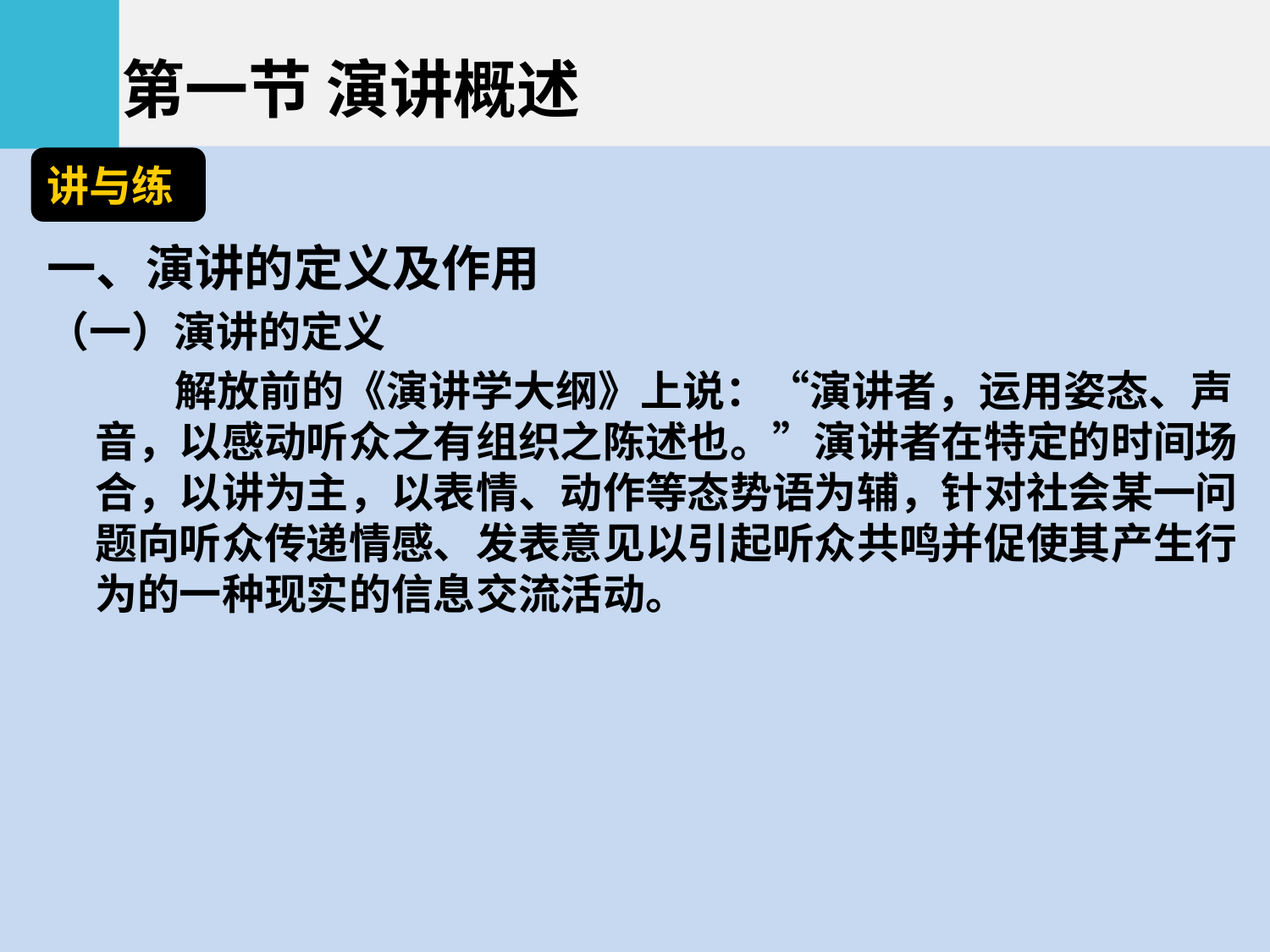

第一节 演讲概述

讲与练

一、演讲的定义及作用
（一）演讲的定义
解放前的《演讲学大纲》上说：“演讲者，运用姿态、声音，以感动听众之有组织之陈述也。”演讲者在特定的时间场合，以讲为主，以表情、动作等态势语为辅，针对社会某一问题向听众传递情感、发表意见以引起听众共鸣并促使其产生行为的一种现实的信息交流活动。